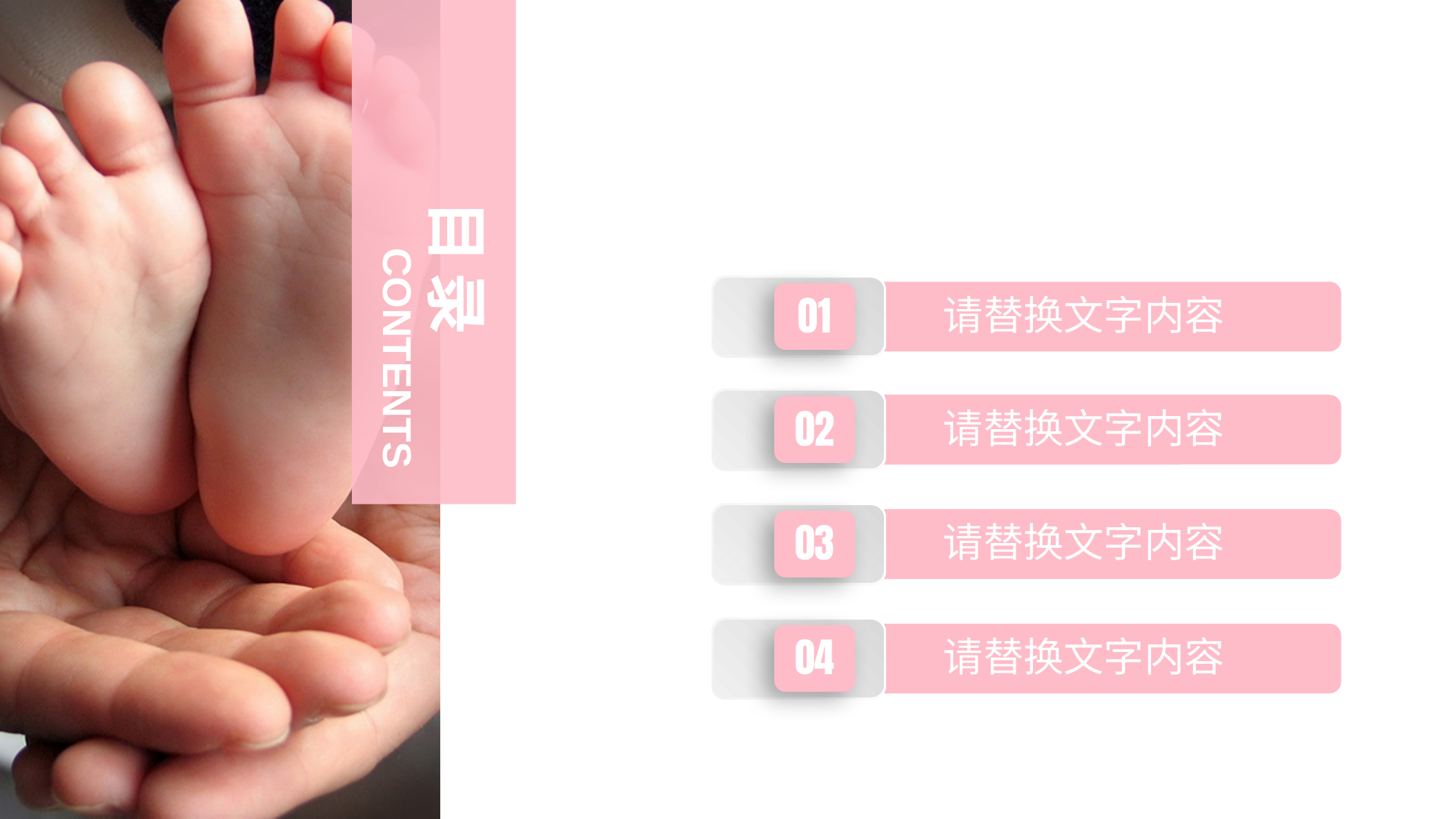

目录
contents

01
请替换文字内容

02
请替换文字内容

03
请替换文字内容

04
请替换文字内容